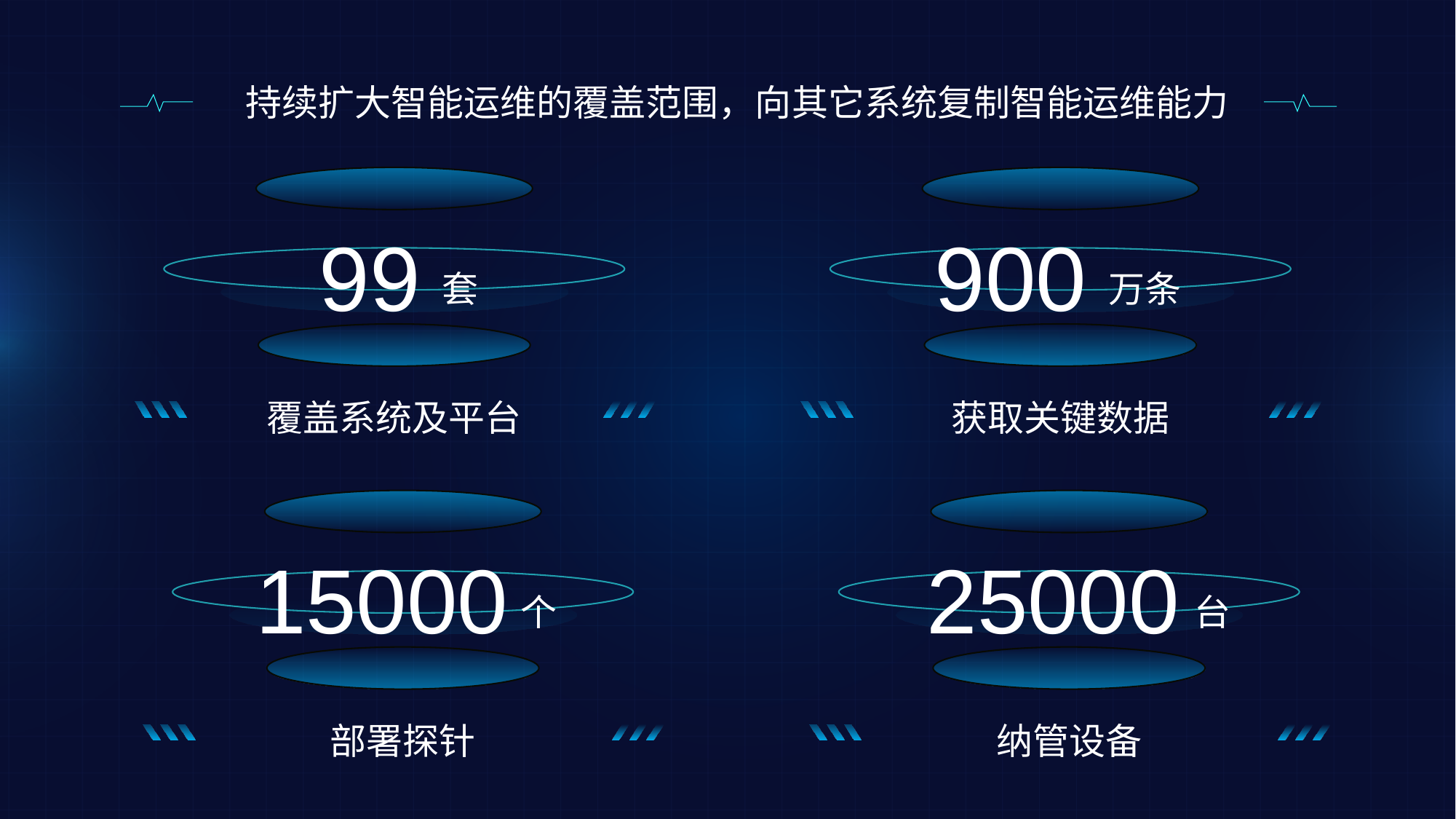

持续扩大智能运维的覆盖范围，向其它系统复制智能运维能力

99

900
套
万条
覆盖系统及平台
获取关键数据

15000

25000
个
台
部署探针
纳管设备